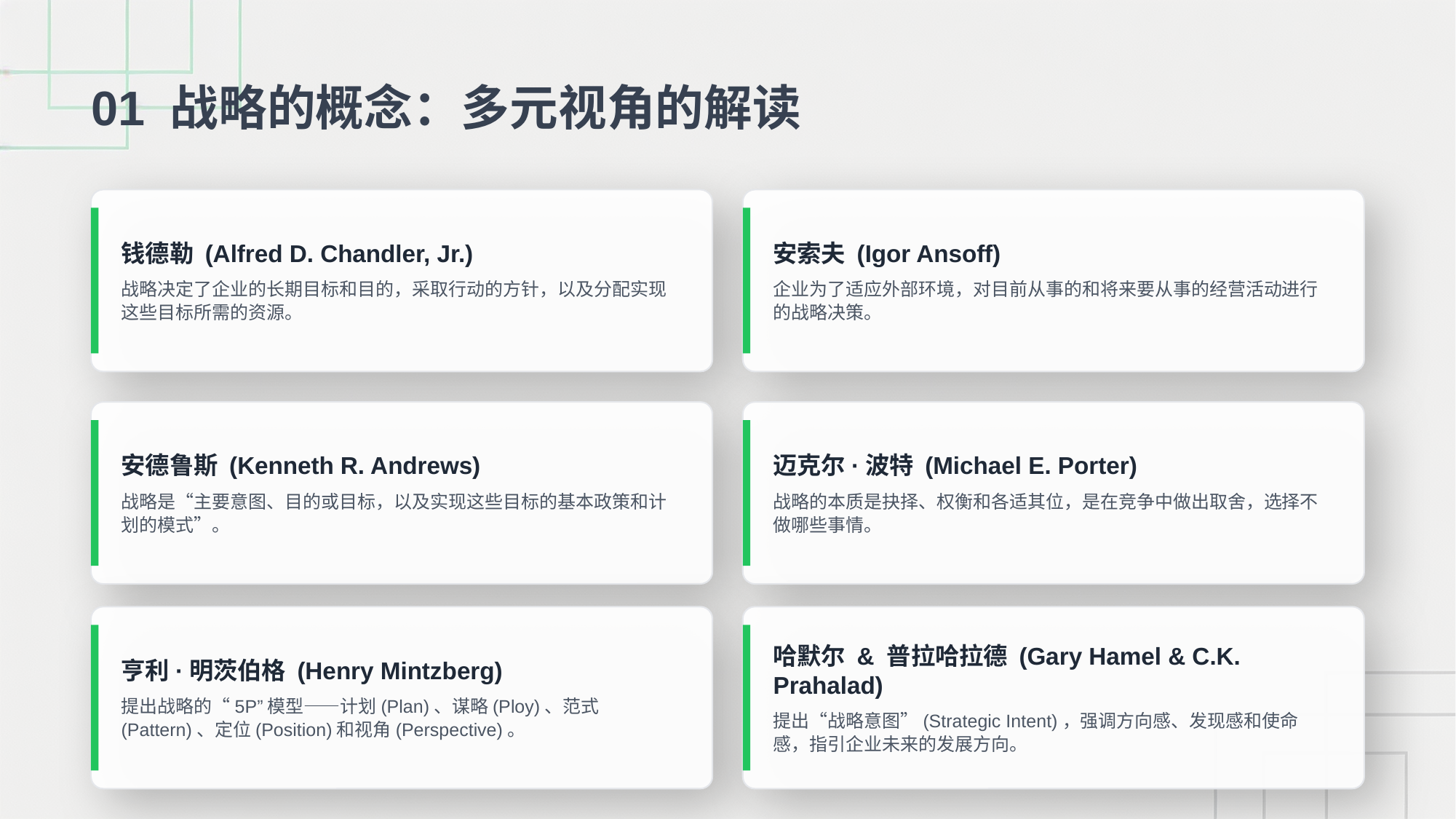

01 战略的概念：多元视角的解读

钱德勒 (Alfred D. Chandler, Jr.)
战略决定了企业的长期目标和目的，采取行动的方针，以及分配实现这些目标所需的资源。
安索夫 (Igor Ansoff)
企业为了适应外部环境，对目前从事的和将来要从事的经营活动进行的战略决策。

安德鲁斯 (Kenneth R. Andrews)
战略是“主要意图、目的或目标，以及实现这些目标的基本政策和计划的模式”。
迈克尔·波特 (Michael E. Porter)
战略的本质是抉择、权衡和各适其位，是在竞争中做出取舍，选择不做哪些事情。

亨利·明茨伯格 (Henry Mintzberg)
提出战略的“5P”模型——计划(Plan)、谋略(Ploy)、范式(Pattern)、定位(Position)和视角(Perspective)。
哈默尔 & 普拉哈拉德 (Gary Hamel & C.K. Prahalad)
提出“战略意图”(Strategic Intent)，强调方向感、发现感和使命感，指引企业未来的发展方向。